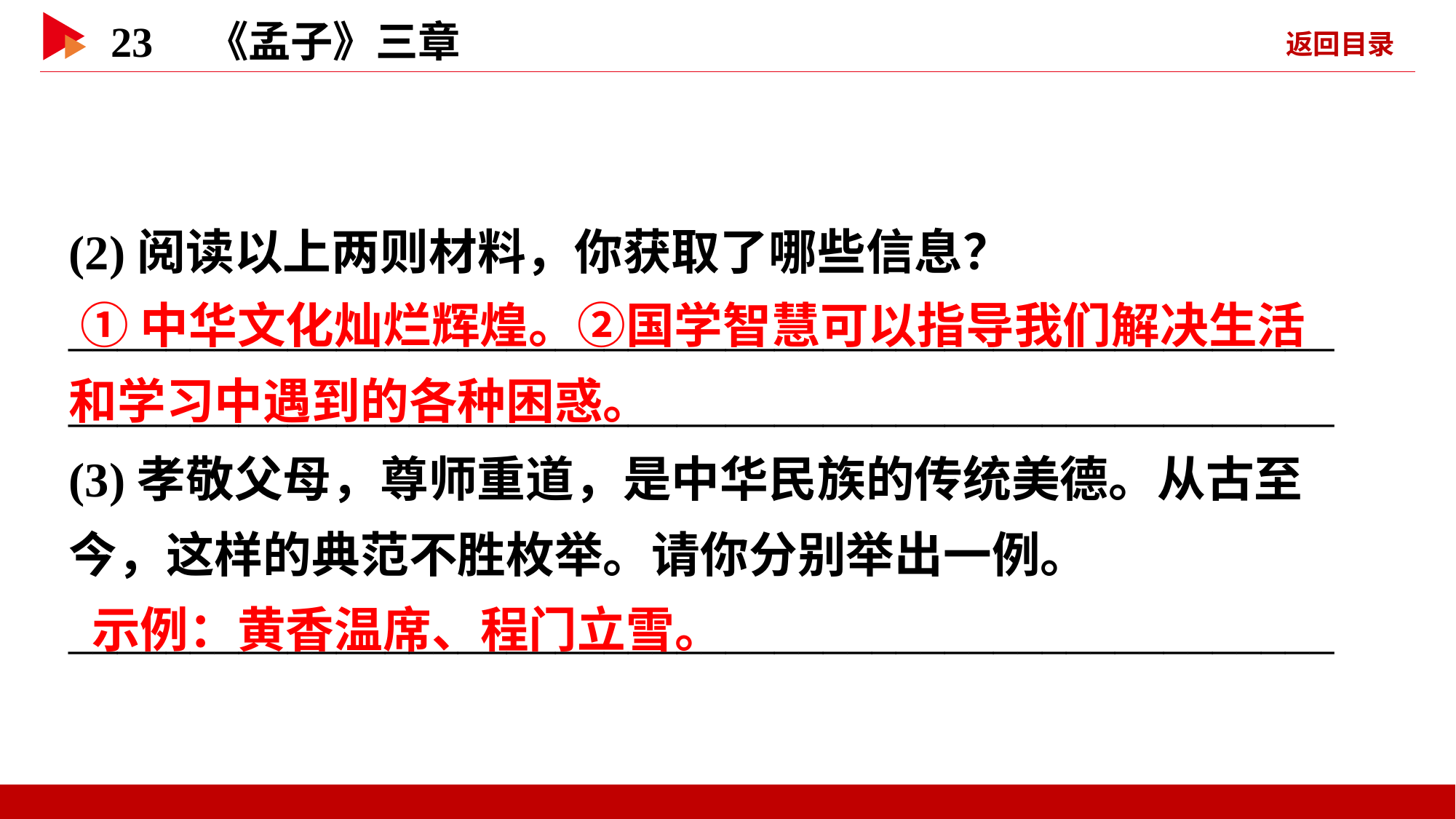

(2)阅读以上两则材料，你获取了哪些信息？
________________________________________________________________________________________________________
(3)孝敬父母，尊师重道，是中华民族的传统美德。从古至今，这样的典范不胜枚举。请你分别举出一例。
____________________________________________________
 ①中华文化灿烂辉煌。②国学智慧可以指导我们解决生活和学习中遇到的各种困惑。
 示例：黄香温席、程门立雪。